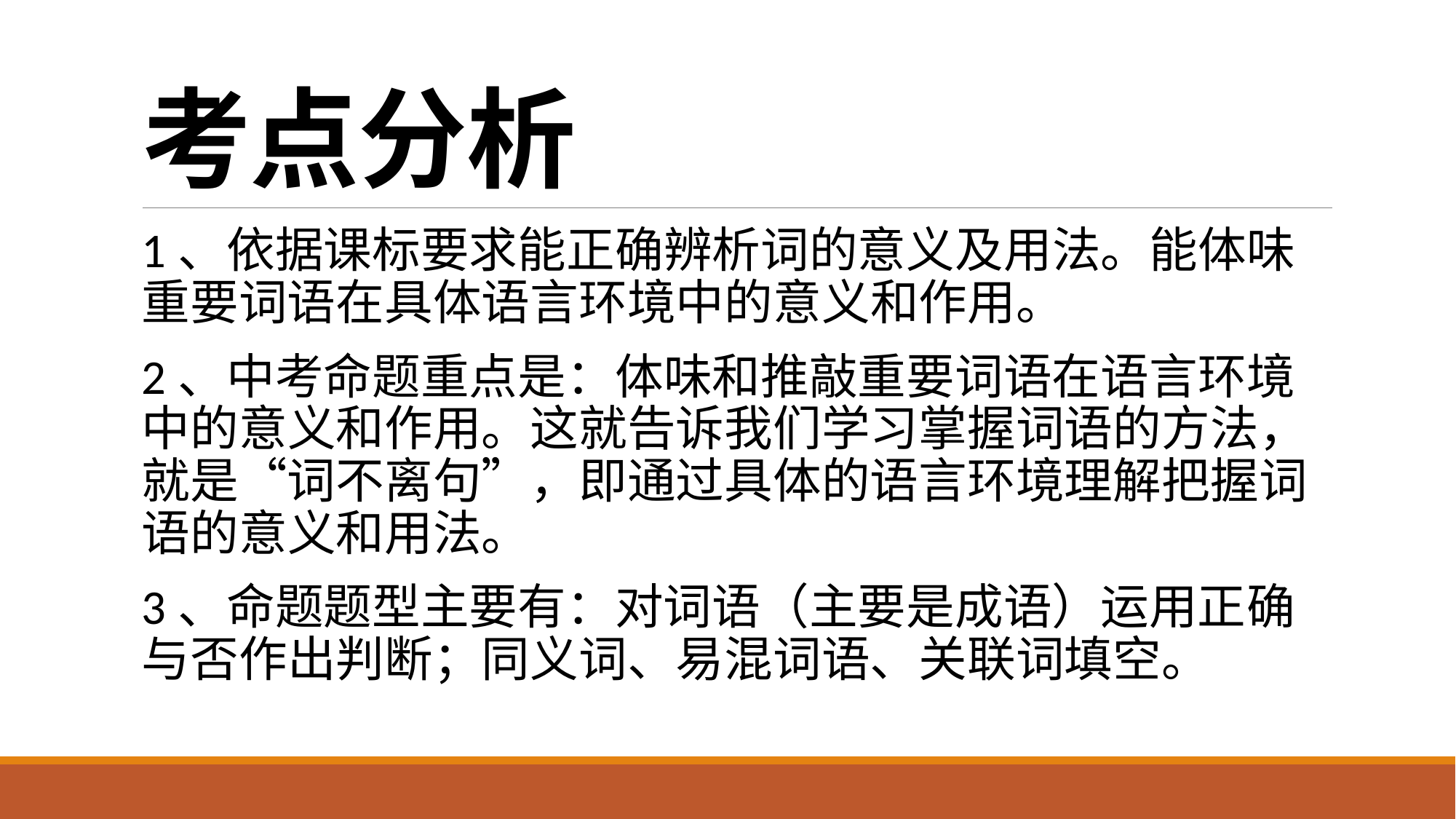

# 考点分析
1、依据课标要求能正确辨析词的意义及用法。能体味重要词语在具体语言环境中的意义和作用。
2、中考命题重点是：体味和推敲重要词语在语言环境中的意义和作用。这就告诉我们学习掌握词语的方法，就是“词不离句”，即通过具体的语言环境理解把握词语的意义和用法。
3、命题题型主要有：对词语（主要是成语）运用正确与否作出判断；同义词、易混词语、关联词填空。